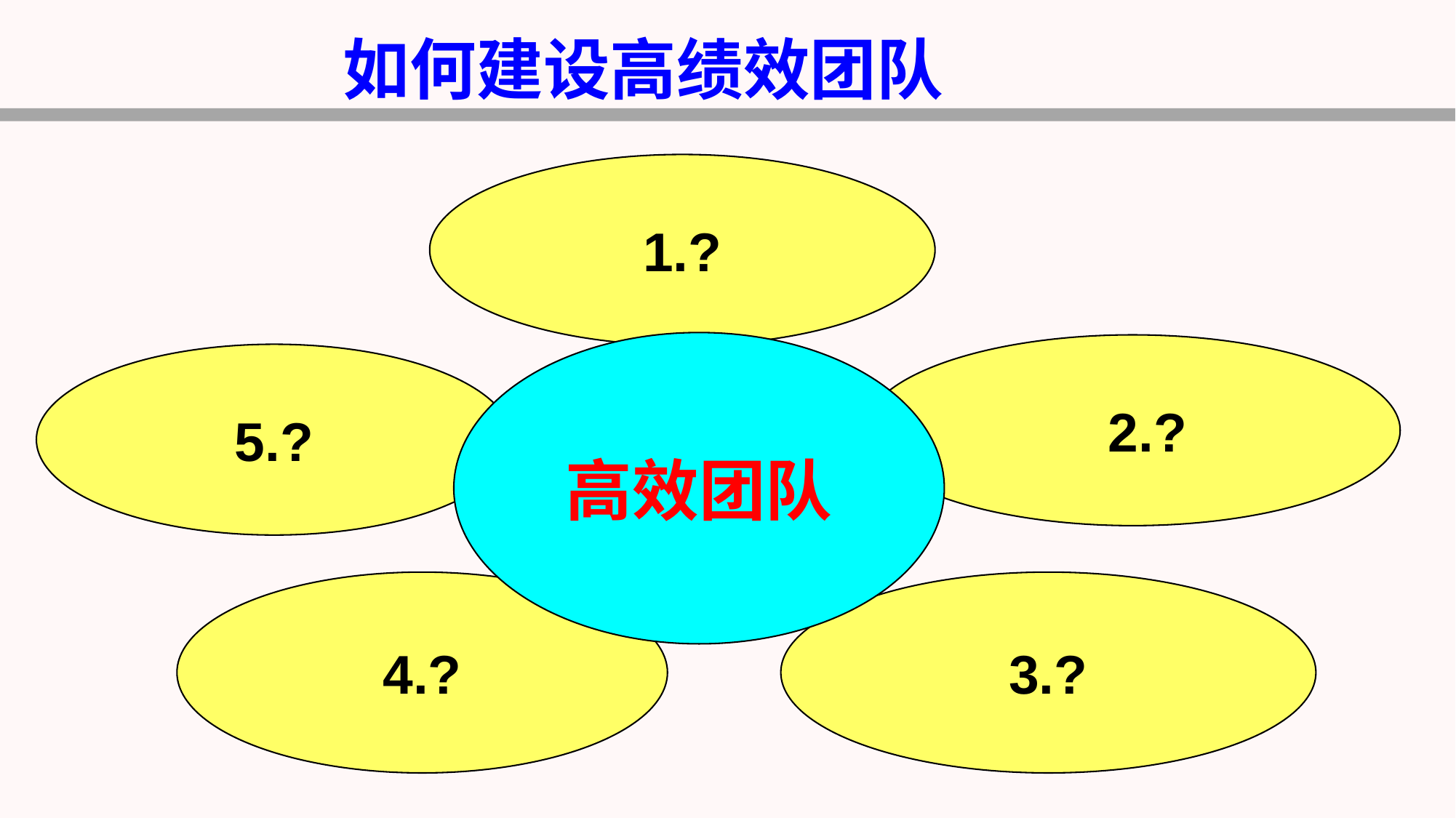

如何建设高绩效团队
1.?
高效团队
  2.?
5.?
4.?
3.?